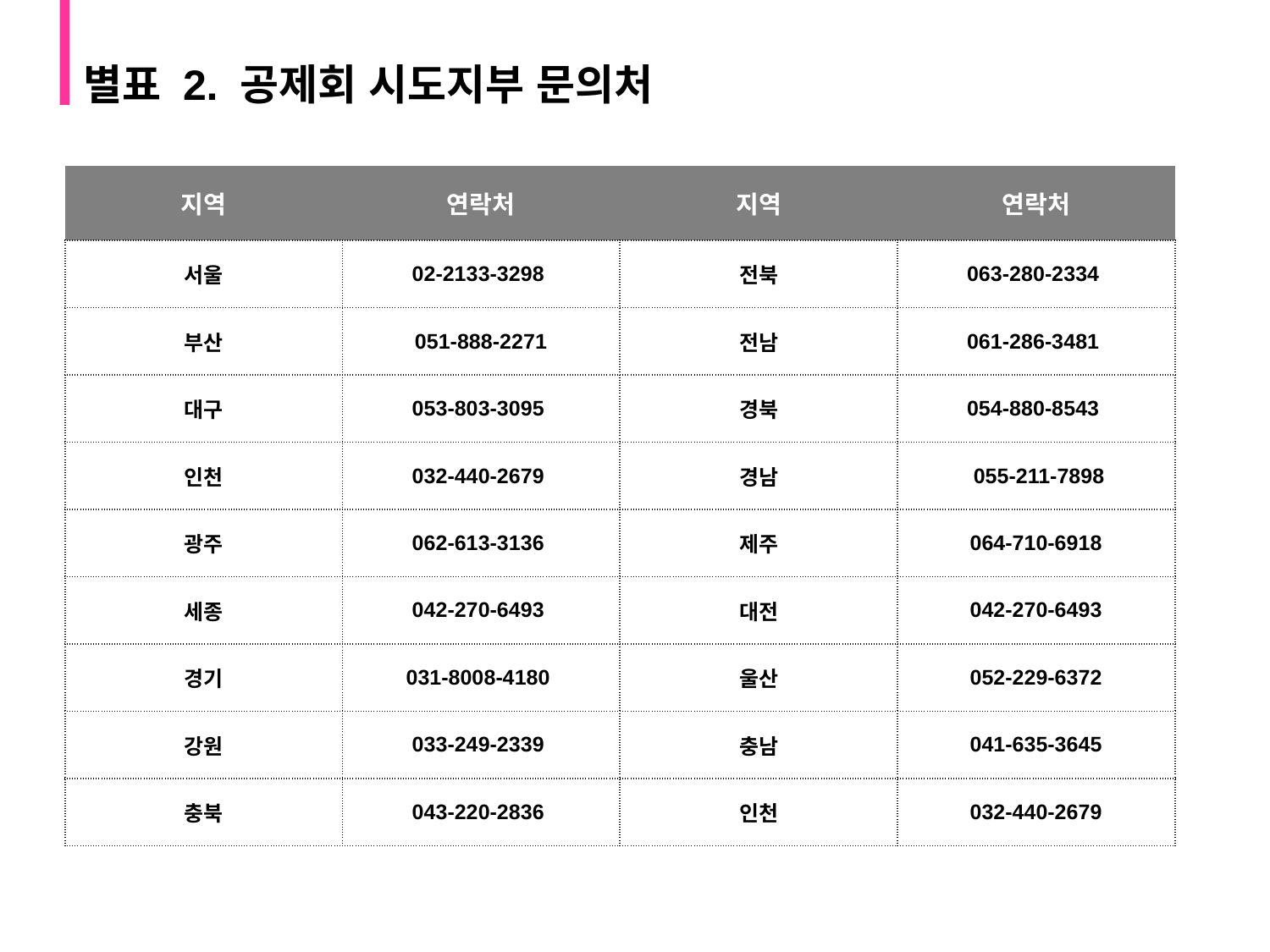

별표 2. 공제회 시도지부 문의처
| 지역 | 연락처 | 지역 | 연락처 |
| --- | --- | --- | --- |
| 서울 | 02-2133-3298 | 전북 | 063-280-2334 |
| 부산 | 051-888-2271 | 전남 | 061-286-3481 |
| 대구 | 053-803-3095 | 경북 | 054-880-8543 |
| 인천 | 032-440-2679 | 경남 | 055-211-7898 |
| 광주 | 062-613-3136 | 제주 | 064-710-6918 |
| 세종 | 042-270-6493 | 대전 | 042-270-6493 |
| 경기 | 031-8008-4180 | 울산 | 052-229-6372 |
| 강원 | 033-249-2339 | 충남 | 041-635-3645 |
| 충북 | 043-220-2836 | 인천 | 032-440-2679 |